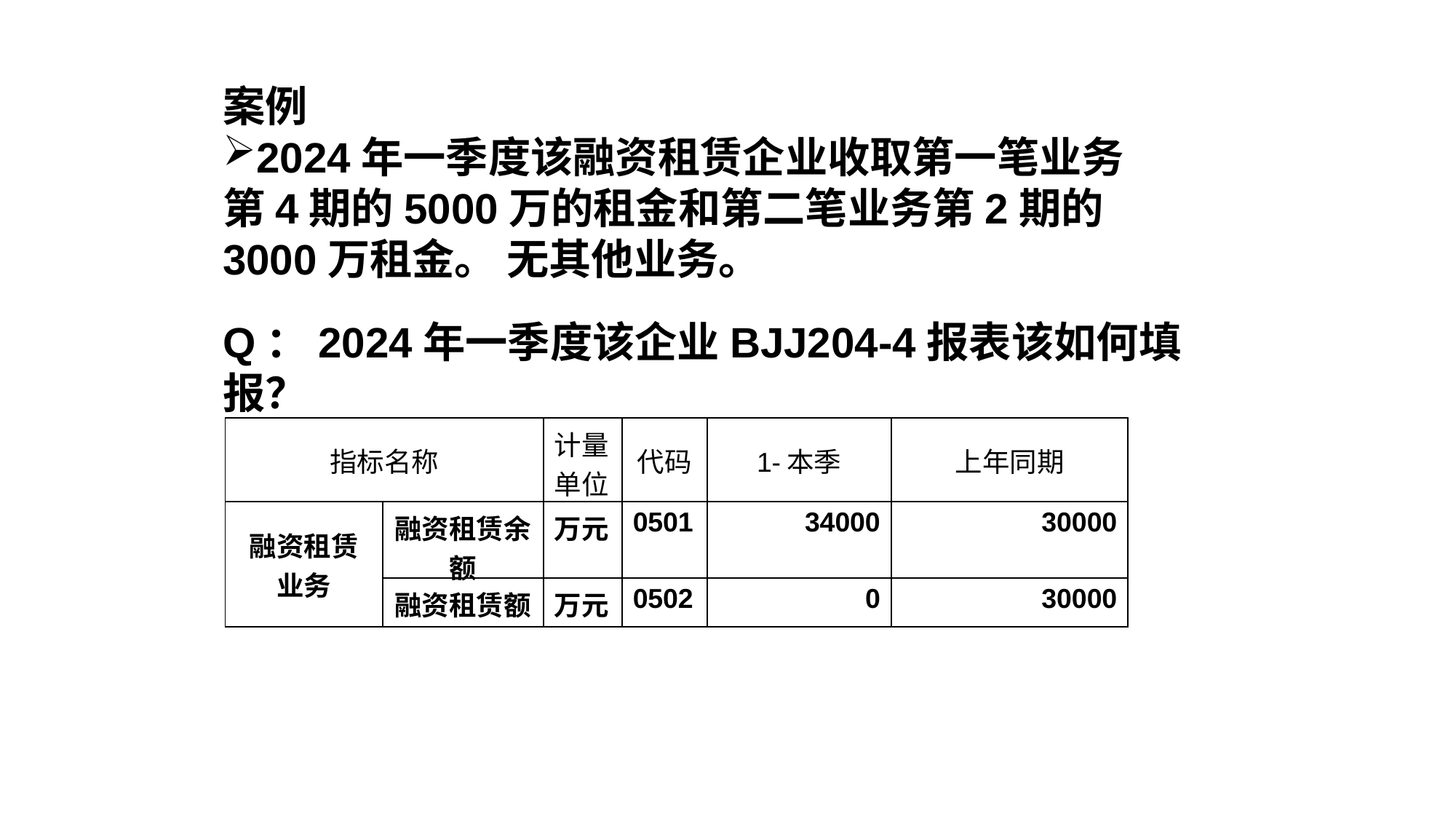

案例
2024年一季度该融资租赁企业收取第一笔业务第4期的5000万的租金和第二笔业务第2期的3000万租金。 无其他业务。
Q：2024年一季度该企业BJJ204-4报表该如何填报？
| 指标名称 |  | 计量单位 | 代码 | 1-本季 | 上年同期 |
| --- | --- | --- | --- | --- | --- |
| 融资租赁业务 | 融资租赁余额 | 万元 | 0501 | 34000 | 30000 |
|  | 融资租赁额 | 万元 | 0502 | 0 | 30000 |